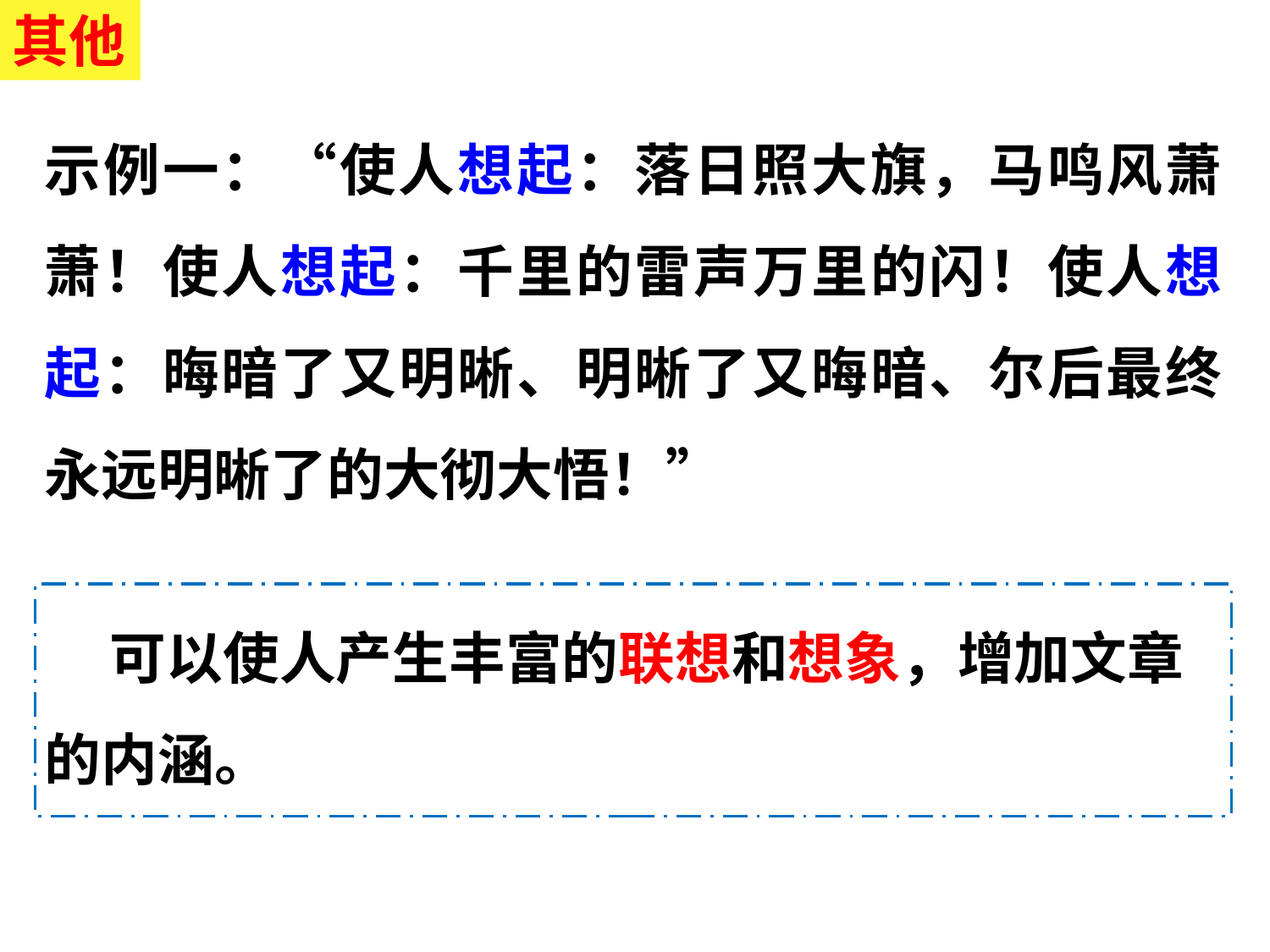

其他
示例一：“使人想起：落日照大旗，马鸣风萧萧！使人想起：千里的雷声万里的闪！使人想起：晦暗了又明晰、明晰了又晦暗、尔后最终永远明晰了的大彻大悟！”
    可以使人产生丰富的联想和想象，增加文章的内涵。